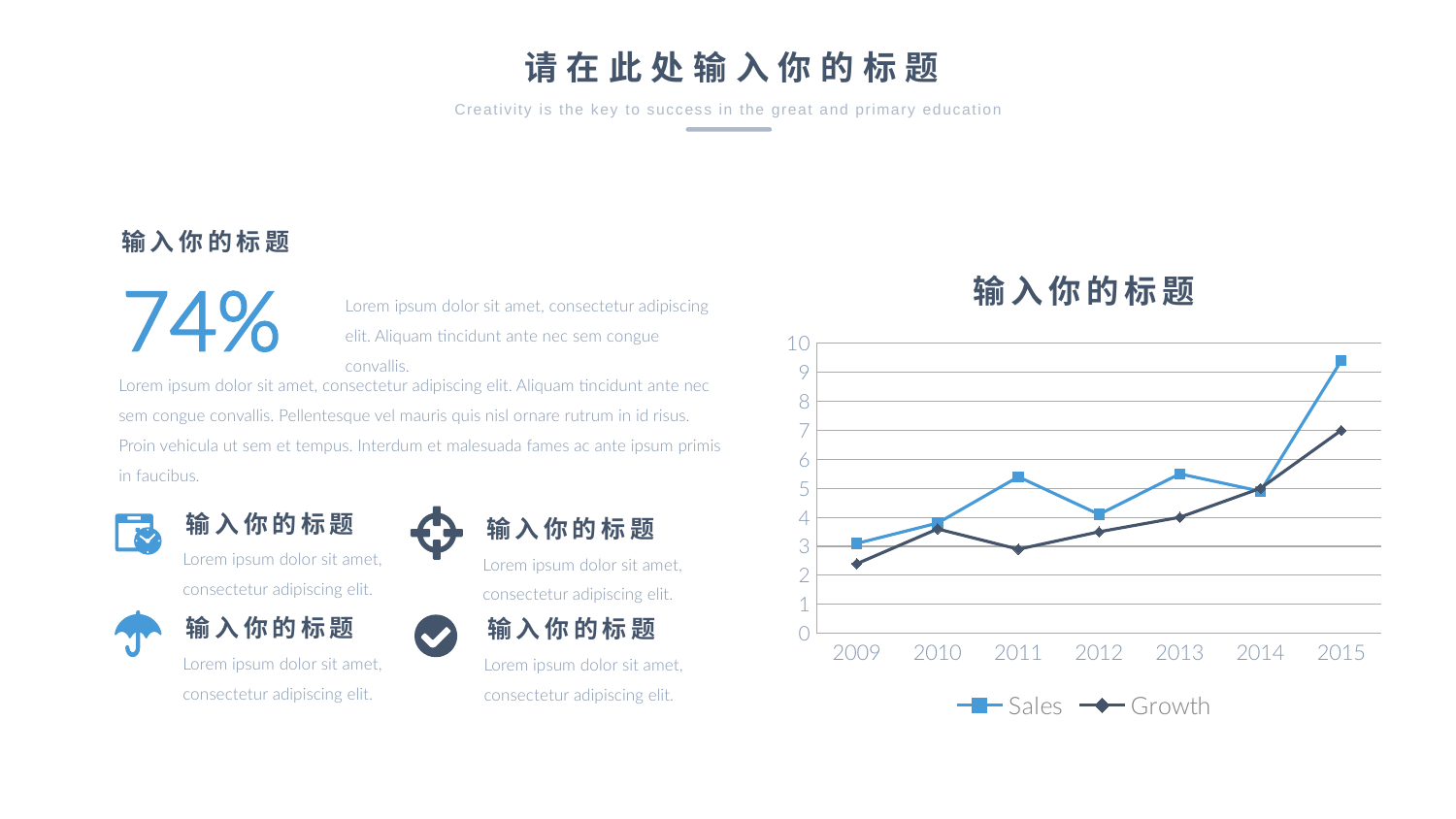

请在此处输入你的标题

Creativity is the key to success in the great and primary education
输入你的标题

### Chart: 输入你的标题

| Category | Sales | Growth |
|---|---|---|
| 2009 | 3.1 | 2.4 |
| 2010 | 3.8 | 3.6 |
| 2011 | 5.4 | 2.9 |
| 2012 | 4.1 | 3.5 |
| 2013 | 5.5 | 4.0 |
| 2014 | 4.9 | 5.0 |
| 2015 | 9.4 | 7.0 |
74%
Lorem ipsum dolor sit amet, consectetur adipiscing elit. Aliquam tincidunt ante nec sem congue convallis.
Lorem ipsum dolor sit amet, consectetur adipiscing elit. Aliquam tincidunt ante nec sem congue convallis. Pellentesque vel mauris quis nisl ornare rutrum in id risus. Proin vehicula ut sem et tempus. Interdum et malesuada fames ac ante ipsum primis in faucibus.
输入你的标题

输入你的标题

Lorem ipsum dolor sit amet, consectetur adipiscing elit.
Lorem ipsum dolor sit amet, consectetur adipiscing elit.
输入你的标题
输入你的标题

Lorem ipsum dolor sit amet, consectetur adipiscing elit.
Lorem ipsum dolor sit amet, consectetur adipiscing elit.